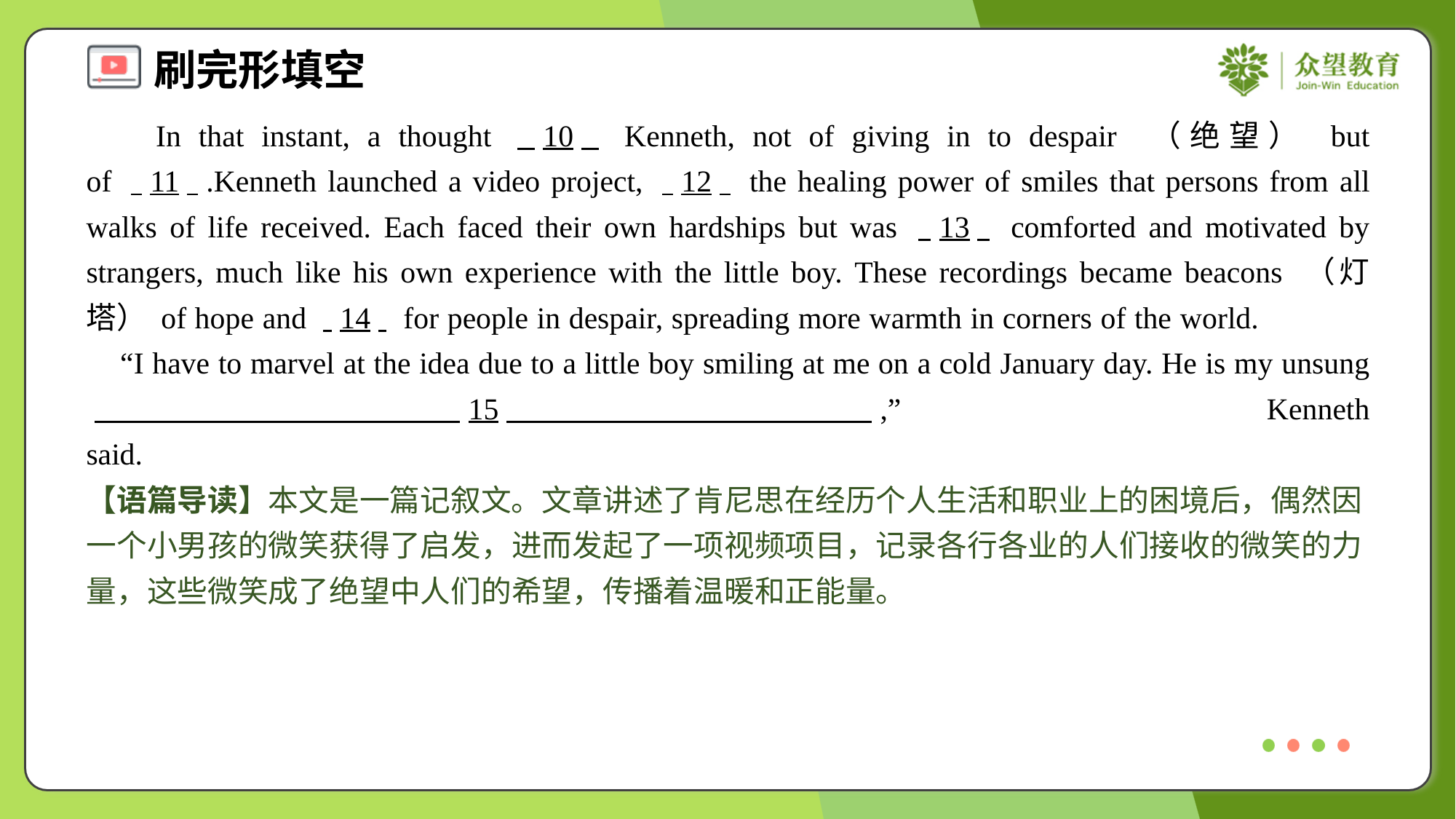

In that instant, a thought . .10. . Kenneth, not of giving in to despair （绝望） but of . .11. ..Kenneth launched a video project, . .12. . the healing power of smiles that persons from all walks of life received. Each faced their own hardships but was . .13. . comforted and motivated by strangers, much like his own experience with the little boy. These recordings became beacons （灯塔） of hope and . .14. . for people in despair, spreading more warmth in corners of the world.
    “I have to marvel at the idea due to a little boy smiling at me on a cold January day. He is my unsung . .15. .,” Kenneth said.#4
【语篇导读】本文是一篇记叙文。文章讲述了肯尼思在经历个人生活和职业上的困境后，偶然因一个小男孩的微笑获得了启发，进而发起了一项视频项目，记录各行各业的人们接收的微笑的力量，这些微笑成了绝望中人们的希望，传播着温暖和正能量。